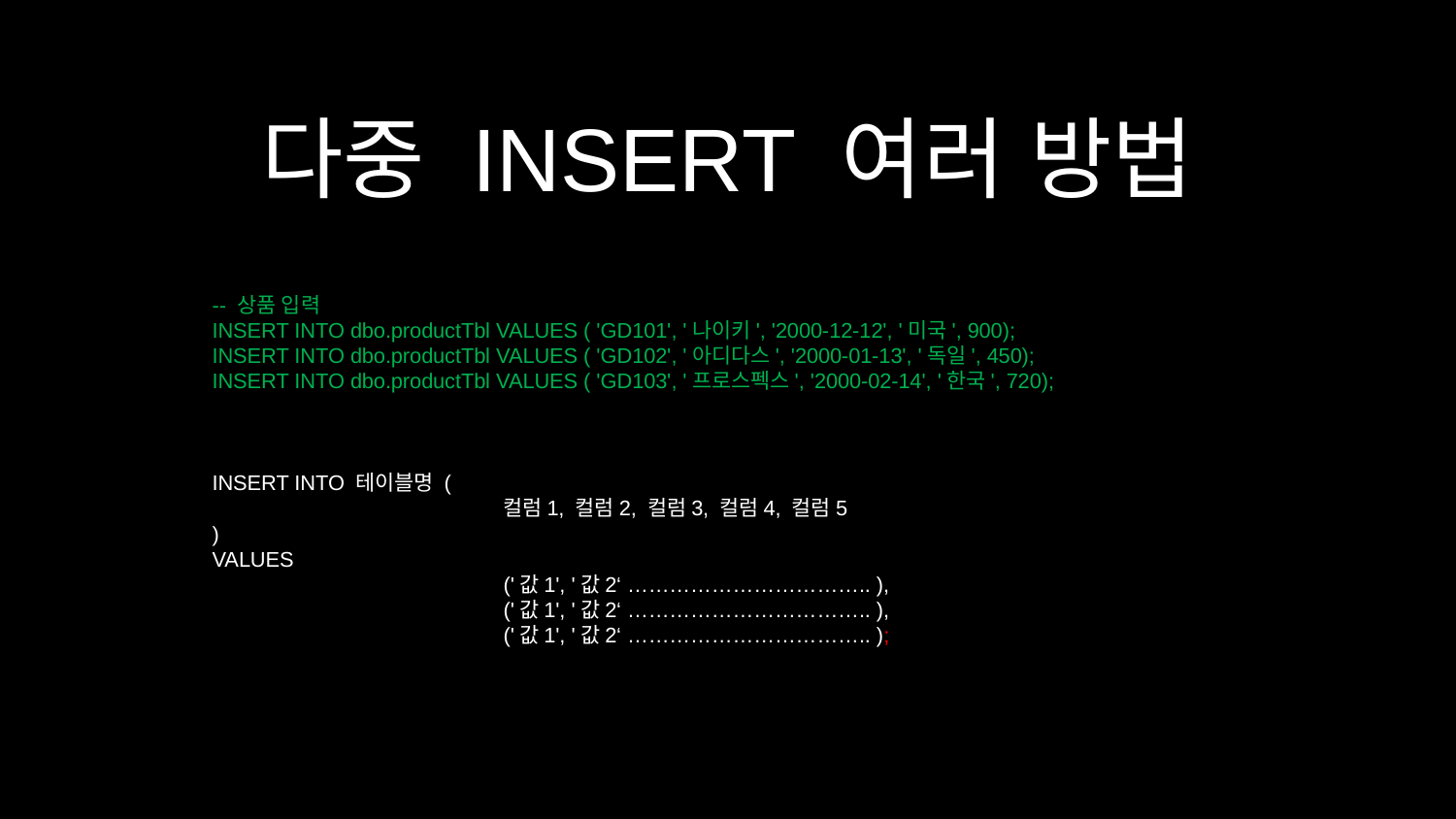

다중 INSERT 여러 방법
-- 상품 입력
INSERT INTO dbo.productTbl VALUES ( 'GD101', '나이키', '2000-12-12', '미국', 900);
INSERT INTO dbo.productTbl VALUES ( 'GD102', '아디다스', '2000-01-13', '독일', 450);
INSERT INTO dbo.productTbl VALUES ( 'GD103', '프로스펙스', '2000-02-14', '한국', 720);
- 상품 입력

INSERT INTO 테이블명 (
		컬럼1, 컬럼2, 컬럼3, 컬럼4, 컬럼5
)
VALUES
		('값1', '값2‘ …………………………….. ),
		('값1', '값2‘ …………………………….. ),
		('값1', '값2‘ …………………………….. );